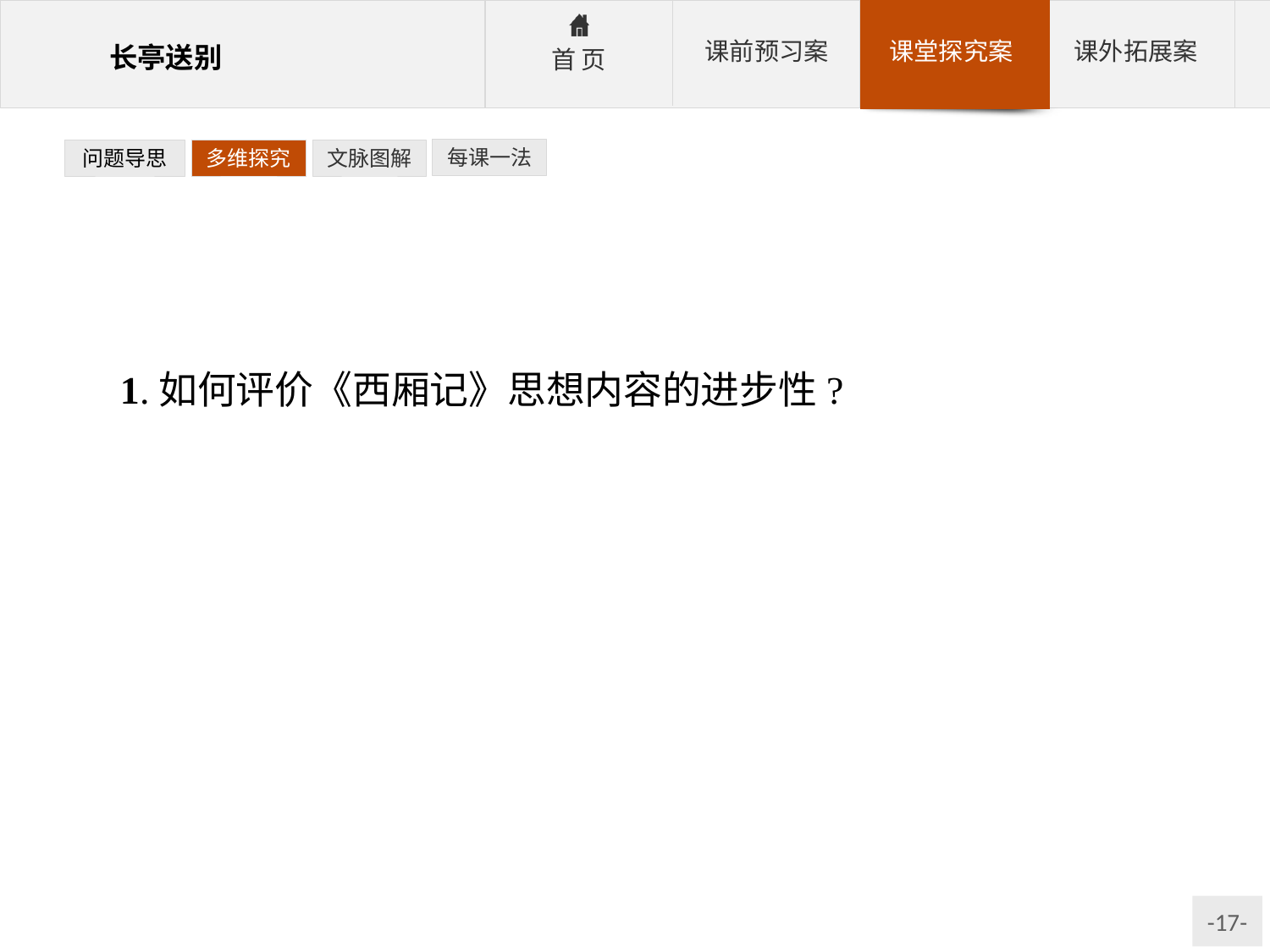

每课一法
问题导思
多维探究
文脉图解
1.如何评价《西厢记》思想内容的进步性?
提示:思想内容的进步性应结合作品的写作背景,对作品中流露出来的思想和观点进行评价。如崔莺莺对功名的看法与当时人们思想观点的不同之处;崔莺莺与张生对爱情的追求与当时社会封建家长制相比的进步之处等。